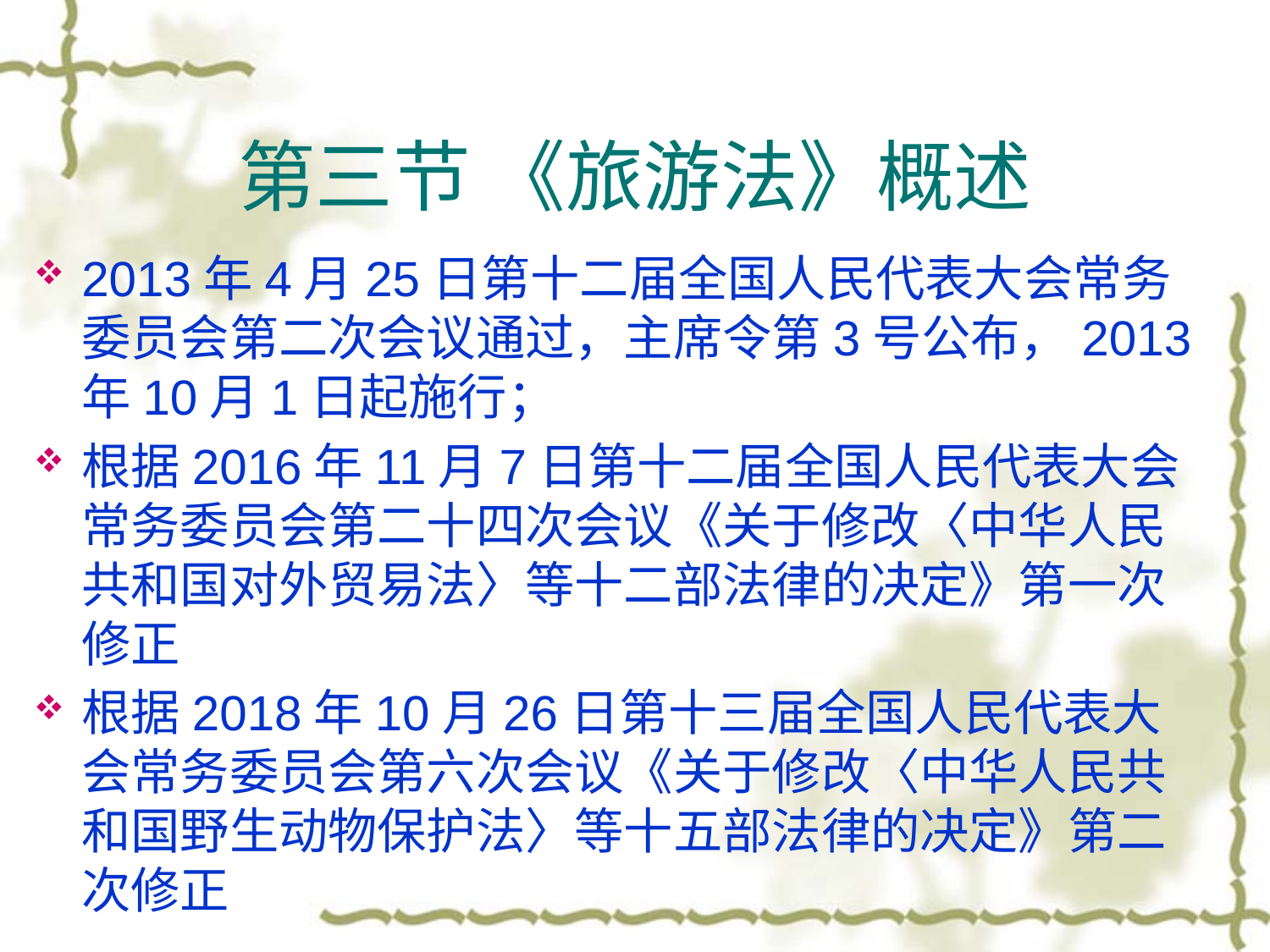

# 第三节 《旅游法》概述
2013年4月25日第十二届全国人民代表大会常务委员会第二次会议通过，主席令第3号公布，2013年10月1日起施行；
根据2016年11月7日第十二届全国人民代表大会常务委员会第二十四次会议《关于修改〈中华人民共和国对外贸易法〉等十二部法律的决定》第一次修正
根据2018年10月26日第十三届全国人民代表大会常务委员会第六次会议《关于修改〈中华人民共和国野生动物保护法〉等十五部法律的决定》第二次修正